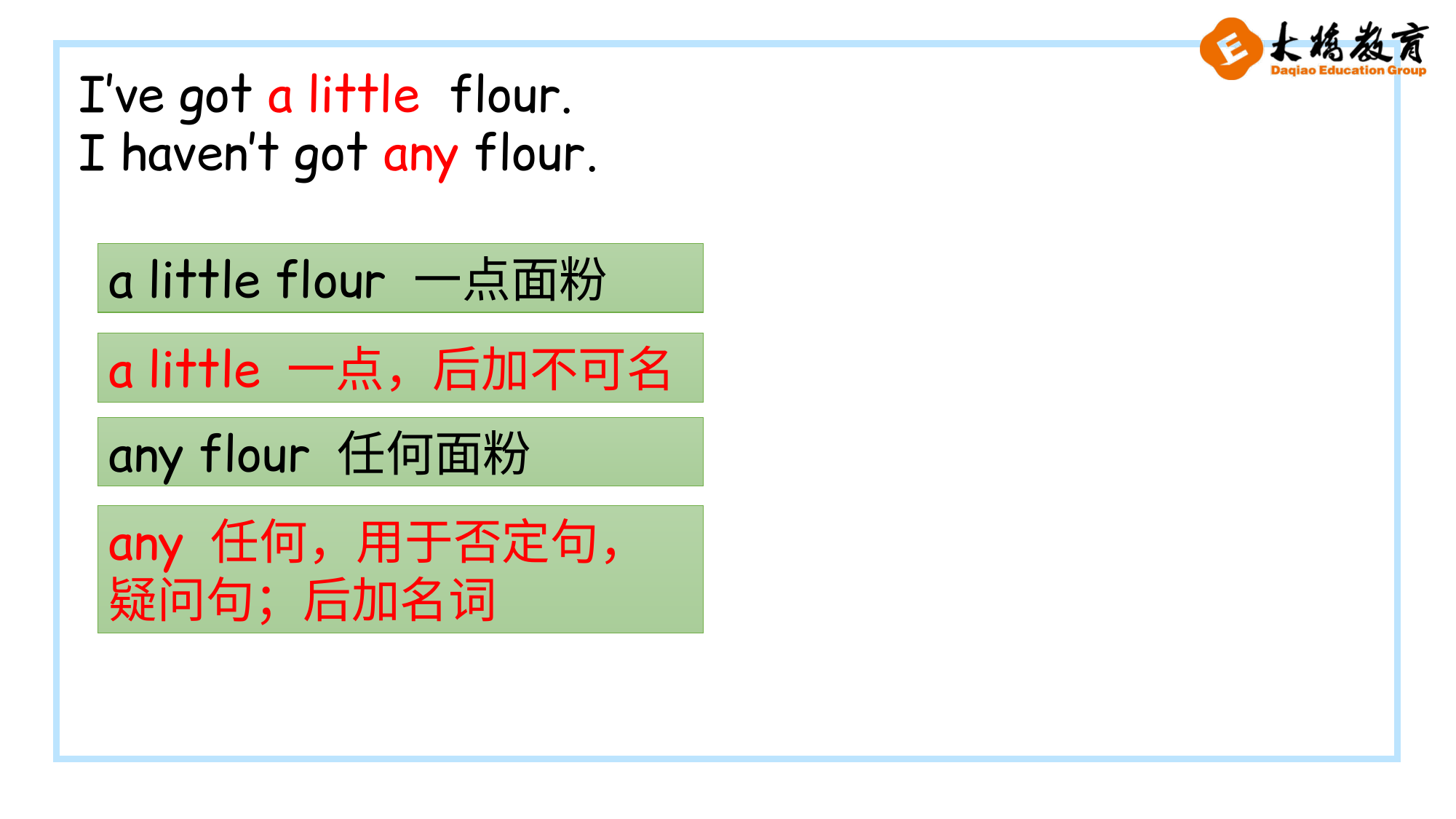

I’ve got a little  flour.I haven’t got any flour.
a little flour 一点面粉
a little 一点，后加不可名
any flour 任何面粉
any 任何，用于否定句，疑问句；后加名词